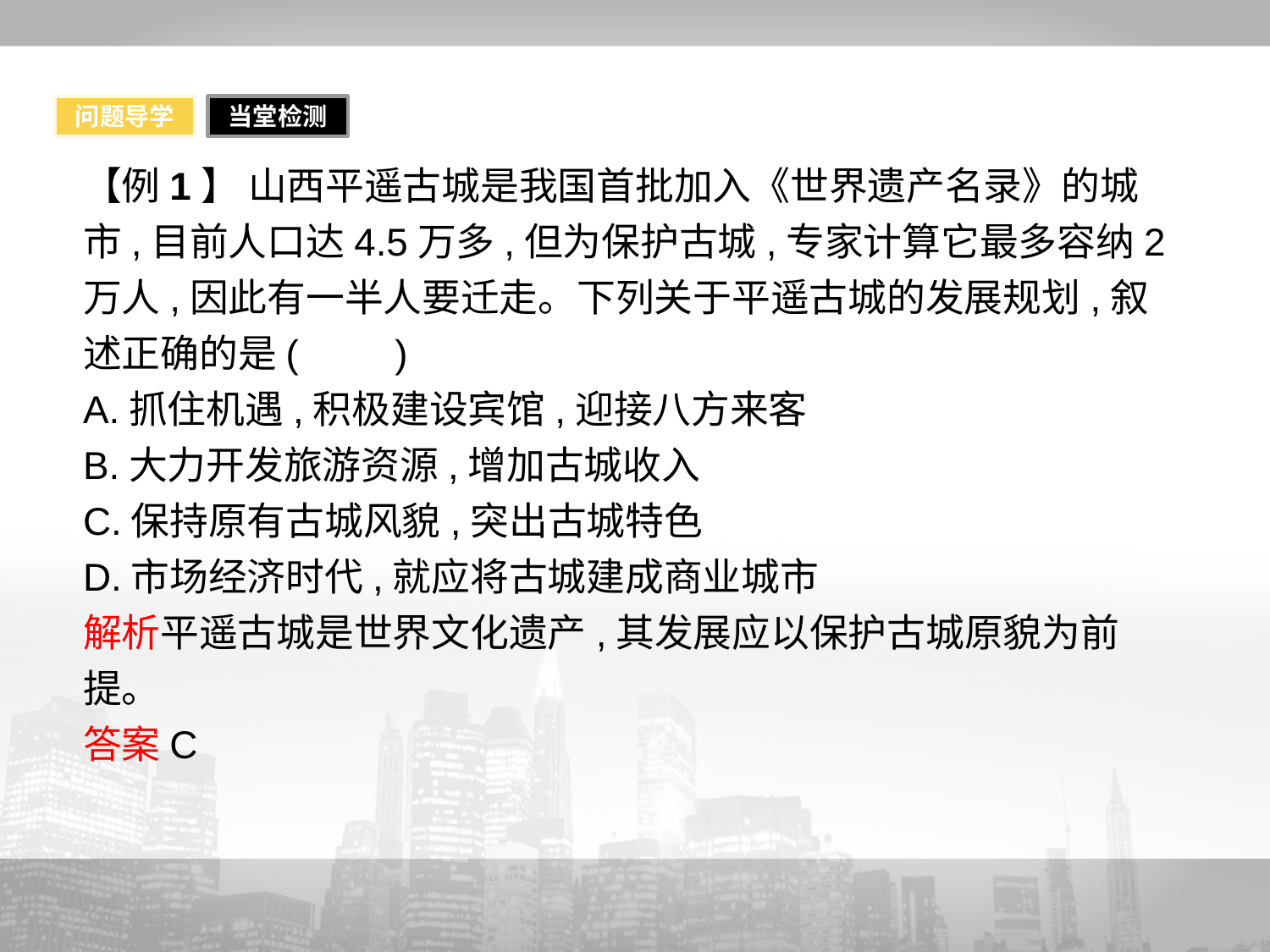

问题导学
当堂检测
【例1】 山西平遥古城是我国首批加入《世界遗产名录》的城市,目前人口达4.5万多,但为保护古城,专家计算它最多容纳2万人,因此有一半人要迁走。下列关于平遥古城的发展规划,叙述正确的是(　　)
A.抓住机遇,积极建设宾馆,迎接八方来客
B.大力开发旅游资源,增加古城收入
C.保持原有古城风貌,突出古城特色
D.市场经济时代,就应将古城建成商业城市
解析平遥古城是世界文化遗产,其发展应以保护古城原貌为前提。
答案C